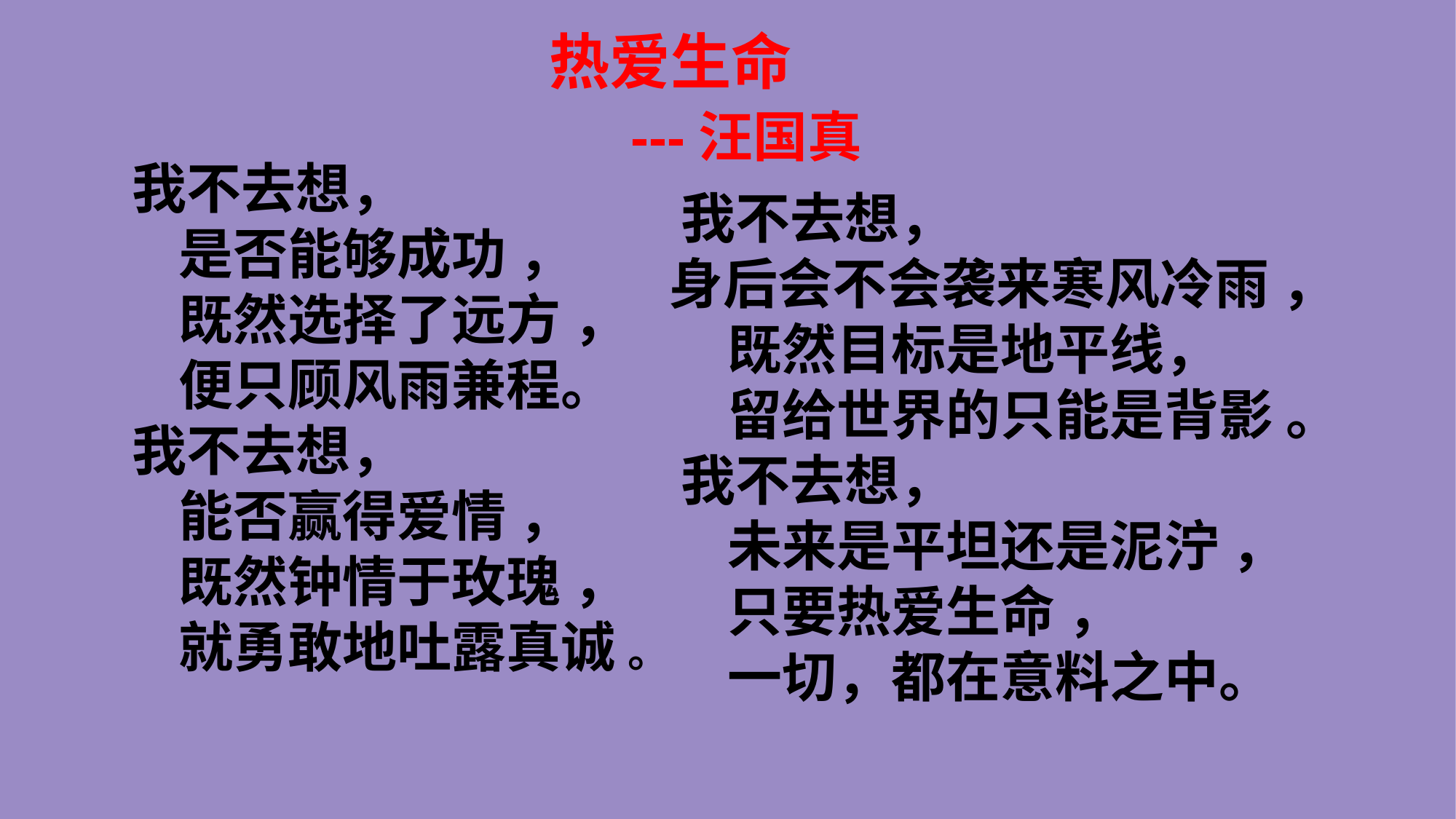

热爱生命
         ---汪国真
    我不去想，
　　是否能够成功 ，
　　既然选择了远方 ，
　　便只顾风雨兼程。
    我不去想，
　　能否赢得爱情 ，
　　既然钟情于玫瑰 ，
　　就勇敢地吐露真诚 。

    我不去想，
   身后会不会袭来寒风冷雨 ，
　　既然目标是地平线，
　　留给世界的只能是背影 。
    我不去想，
　　未来是平坦还是泥泞 ，
　　只要热爱生命 ，
　　一切，都在意料之中。